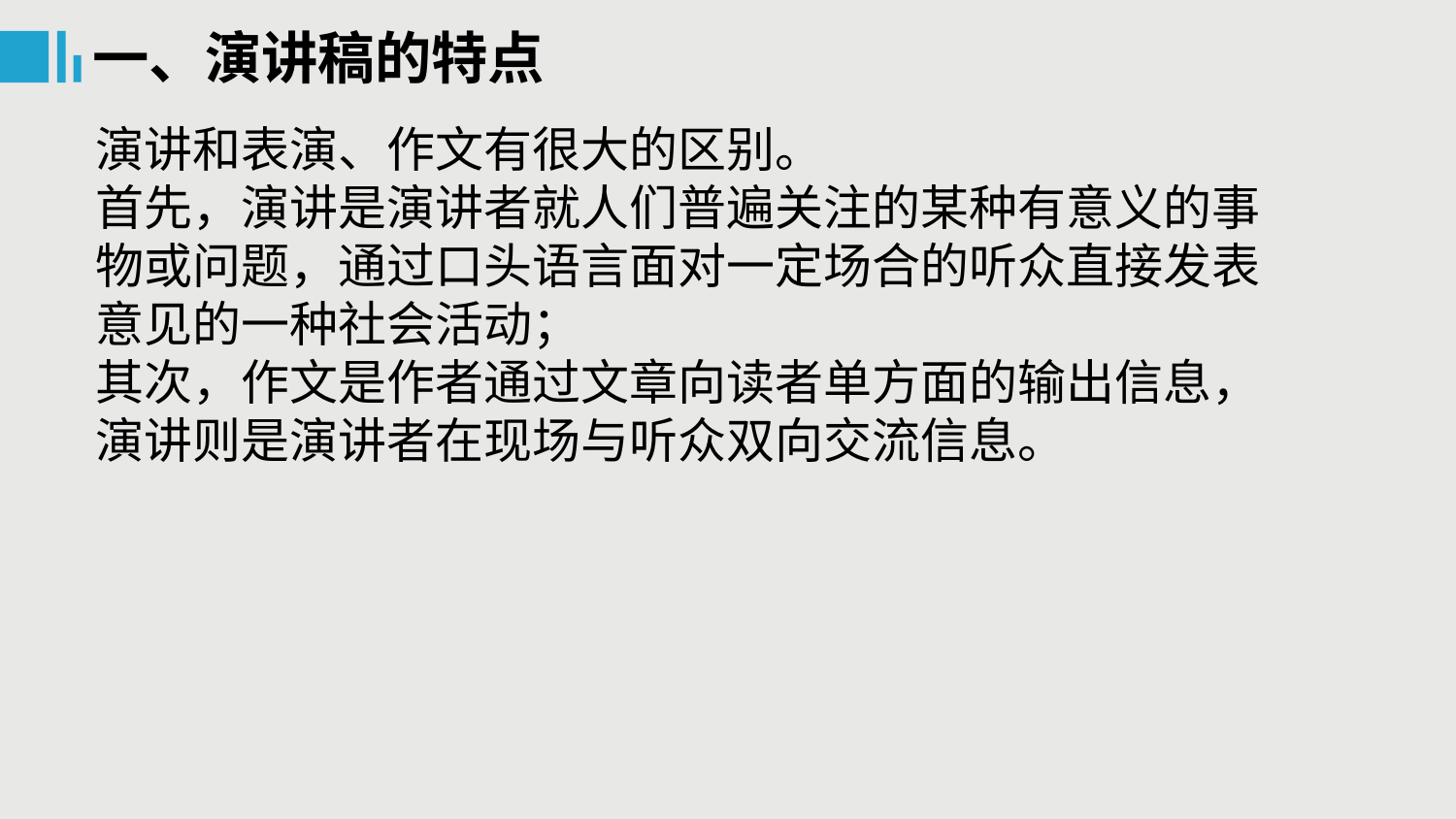

一、演讲稿的特点

演讲和表演、作文有很大的区别。
首先，演讲是演讲者就人们普遍关注的某种有意义的事物或问题，通过口头语言面对一定场合的听众直接发表意见的一种社会活动；
其次，作文是作者通过文章向读者单方面的输出信息，演讲则是演讲者在现场与听众双向交流信息。